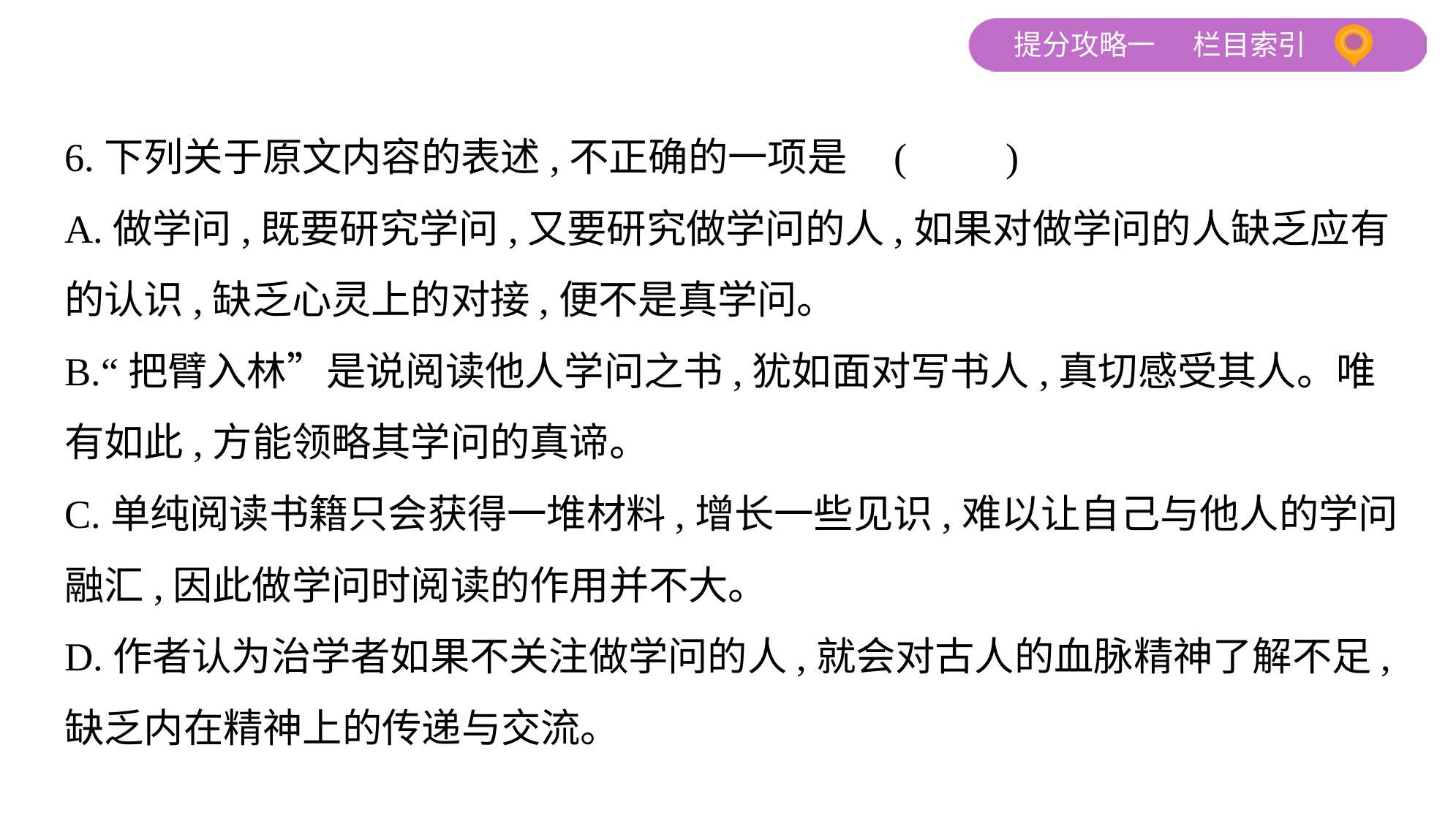

6.下列关于原文内容的表述,不正确的一项是 (　　)
A.做学问,既要研究学问,又要研究做学问的人,如果对做学问的人缺乏应有
的认识,缺乏心灵上的对接,便不是真学问。
B.“把臂入林”是说阅读他人学问之书,犹如面对写书人,真切感受其人。唯
有如此,方能领略其学问的真谛。
C.单纯阅读书籍只会获得一堆材料,增长一些见识,难以让自己与他人的学问
融汇,因此做学问时阅读的作用并不大。
D.作者认为治学者如果不关注做学问的人,就会对古人的血脉精神了解不足,
缺乏内在精神上的传递与交流。